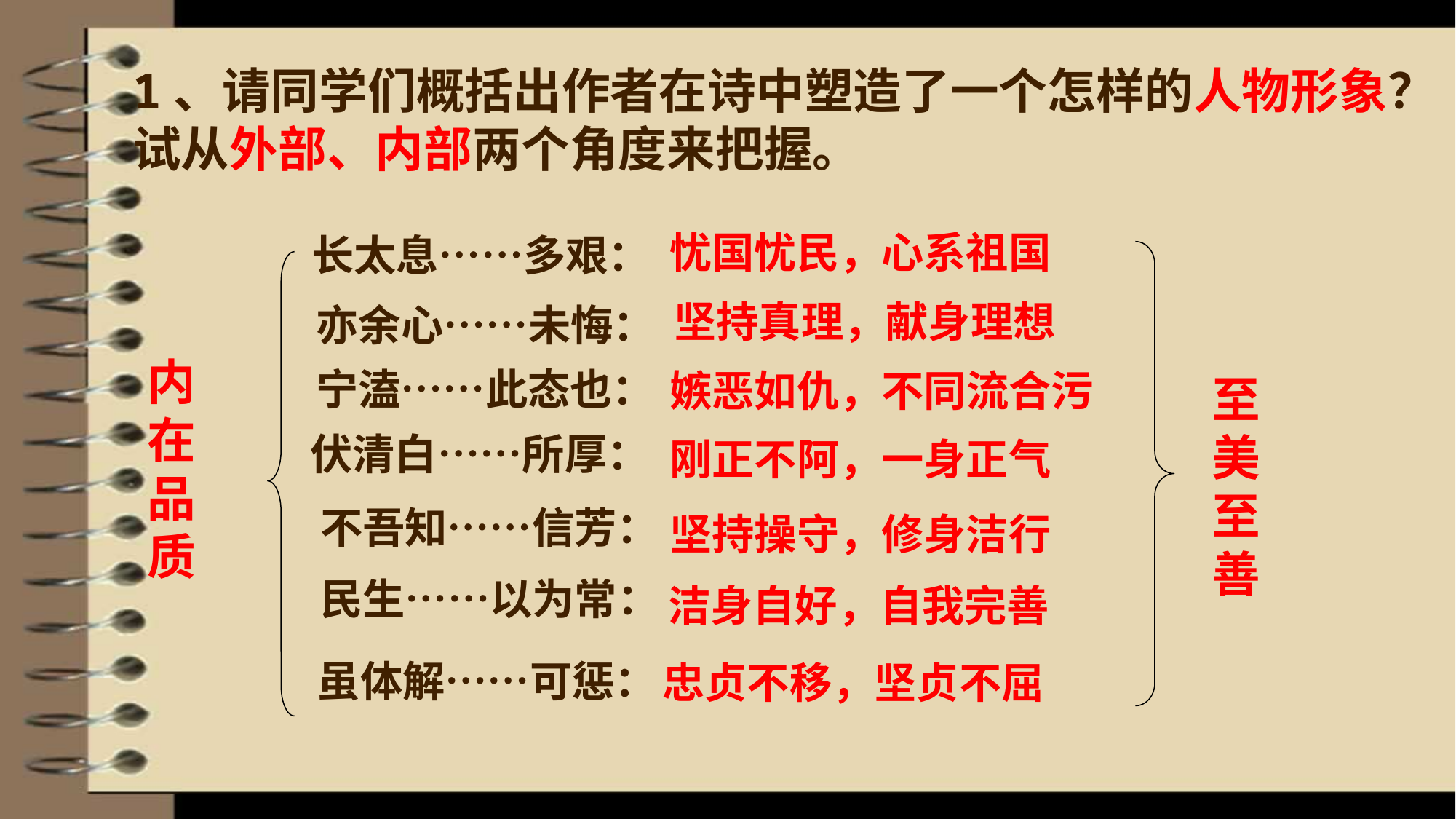

1、请同学们概括出作者在诗中塑造了一个怎样的人物形象？试从外部、内部两个角度来把握。
忧国忧民，心系祖国
长太息……多艰：

坚持真理，献身理想
亦余心……未悔：
内
在
品
质
 宁溘……此态也：
嫉恶如仇，不同流合污
至
美
至
善
伏清白……所厚：
刚正不阿，一身正气
不吾知……信芳：
坚持操守，修身洁行
民生……以为常：
洁身自好，自我完善
虽体解……可惩：
忠贞不移，坚贞不屈